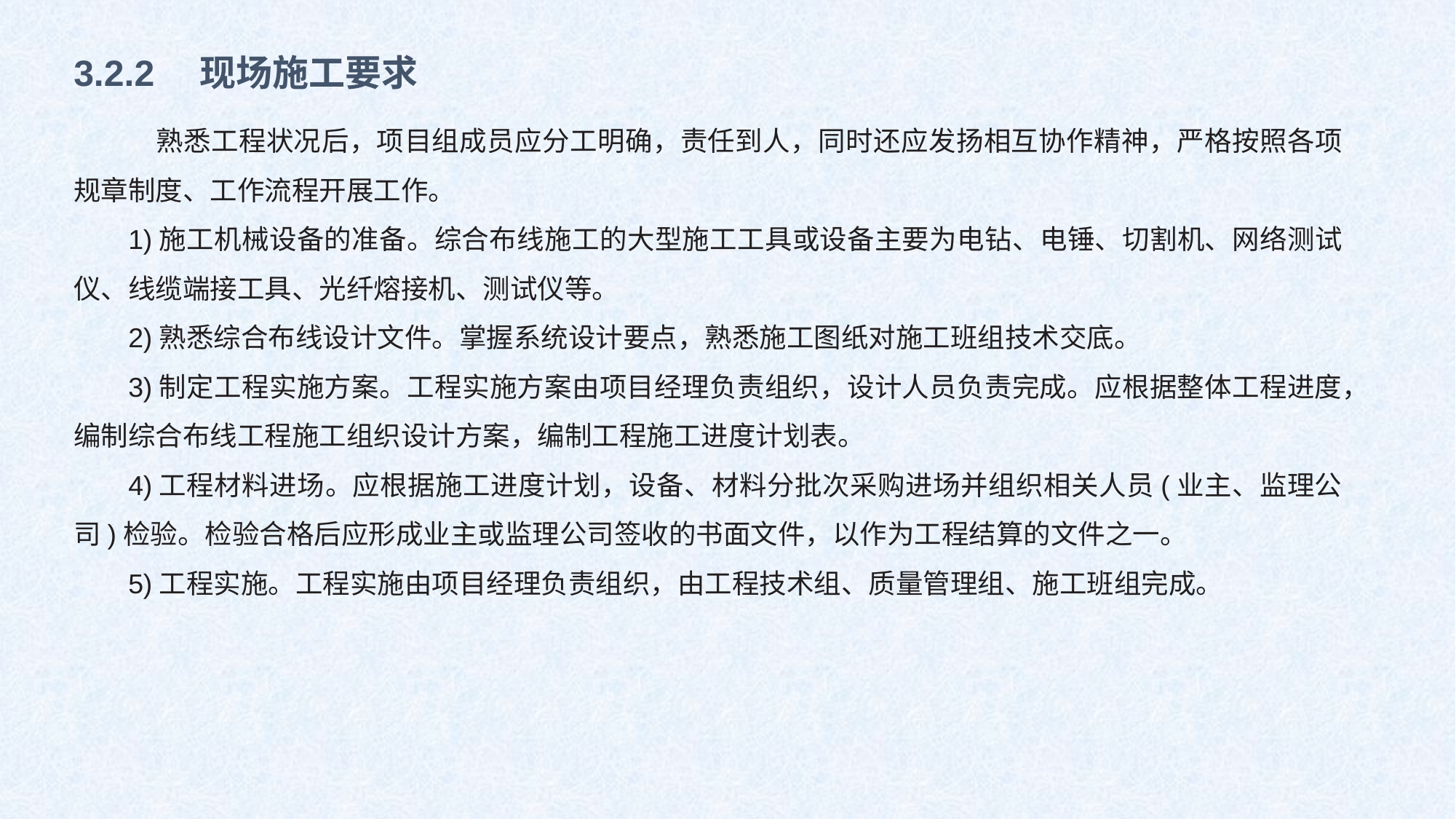

3.2.2　现场施工要求
　熟悉工程状况后，项目组成员应分工明确，责任到人，同时还应发扬相互协作精神，严格按照各项规章制度、工作流程开展工作。
1)施工机械设备的准备。综合布线施工的大型施工工具或设备主要为电钻、电锤、切割机、网络测试仪、线缆端接工具、光纤熔接机、测试仪等。
2)熟悉综合布线设计文件。掌握系统设计要点，熟悉施工图纸对施工班组技术交底。
3)制定工程实施方案。工程实施方案由项目经理负责组织，设计人员负责完成。应根据整体工程进度，编制综合布线工程施工组织设计方案，编制工程施工进度计划表。
4)工程材料进场。应根据施工进度计划，设备、材料分批次采购进场并组织相关人员(业主、监理公司)检验。检验合格后应形成业主或监理公司签收的书面文件，以作为工程结算的文件之一。
5)工程实施。工程实施由项目经理负责组织，由工程技术组、质量管理组、施工班组完成。